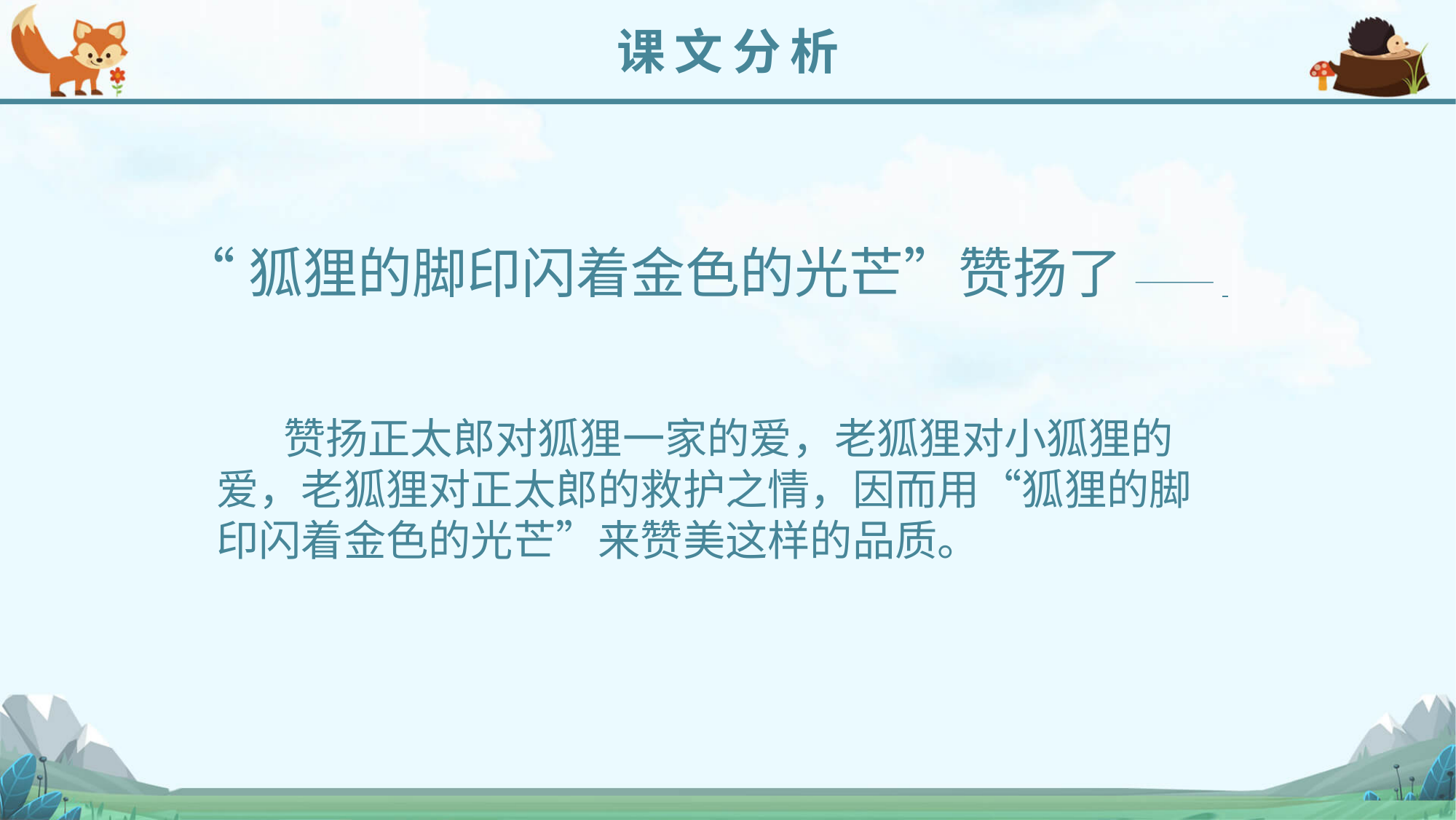

课文分析

“狐狸的脚印闪着金色的光芒”赞扬了 ———
      赞扬正太郎对狐狸一家的爱，老狐狸对小狐狸的爱，老狐狸对正太郎的救护之情，因而用“狐狸的脚印闪着金色的光芒”来赞美这样的品质。